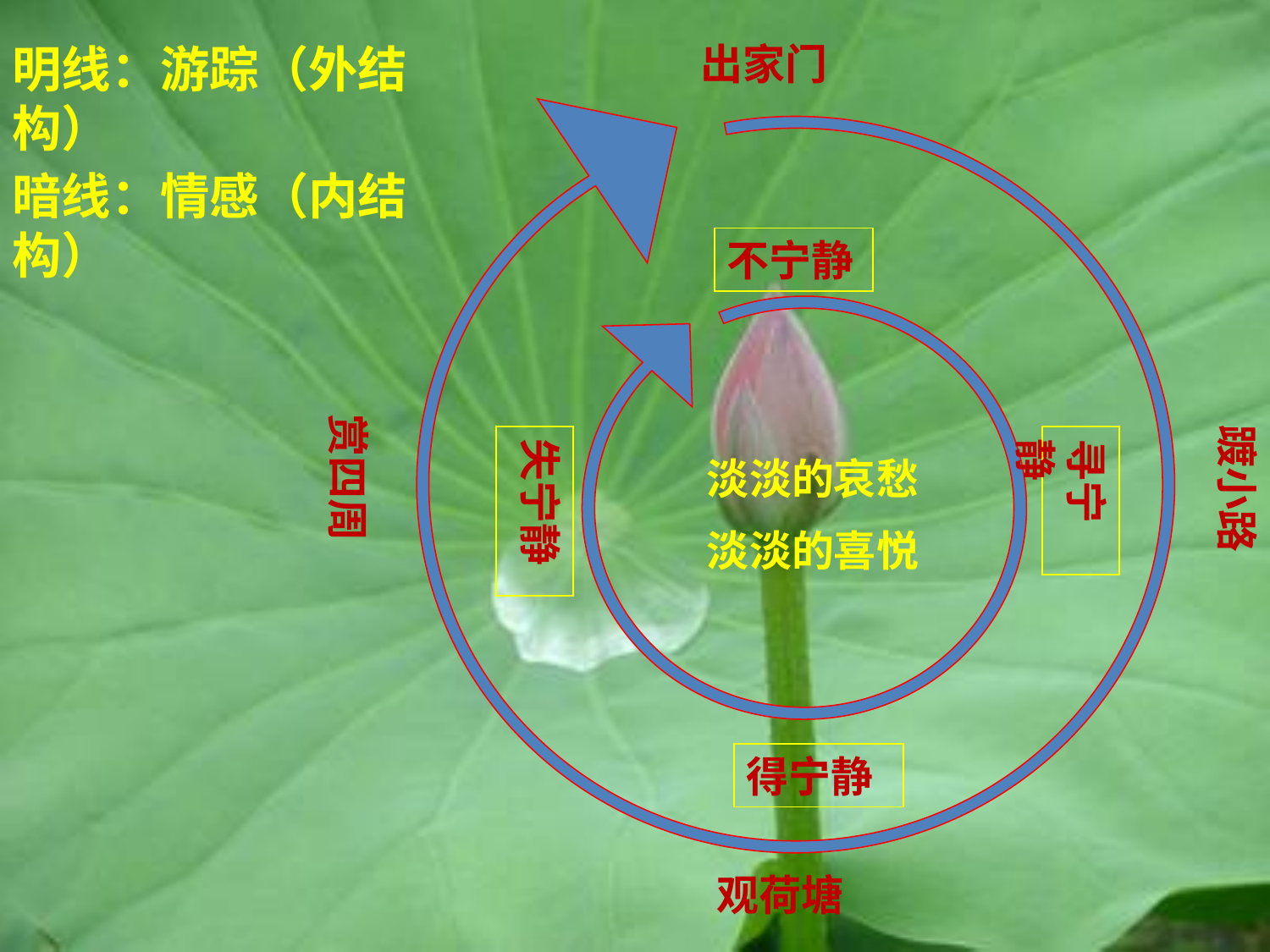

明线：游踪（外结构）
出家门

暗线：情感（内结构）
不宁静

赏四周
踱小路
失宁静
寻宁静
淡淡的哀愁
淡淡的喜悦
得宁静
观荷塘